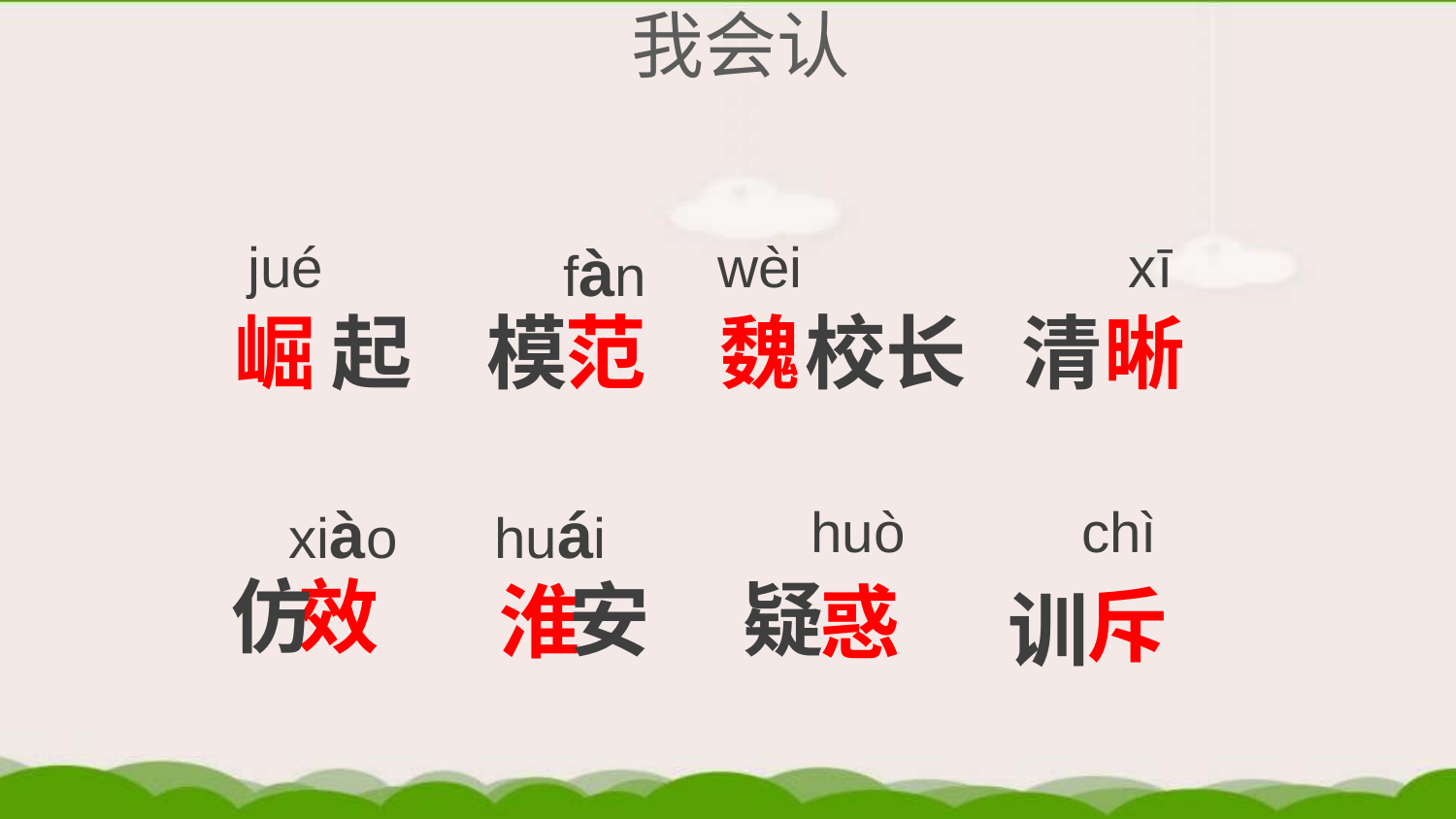

# 我会认
jué
fàn
wèi
xī
崛
起
模
范
魏
校长
清
晰
xiào
huái
huò
chì
仿
效
疑
安
淮
惑
斥
训